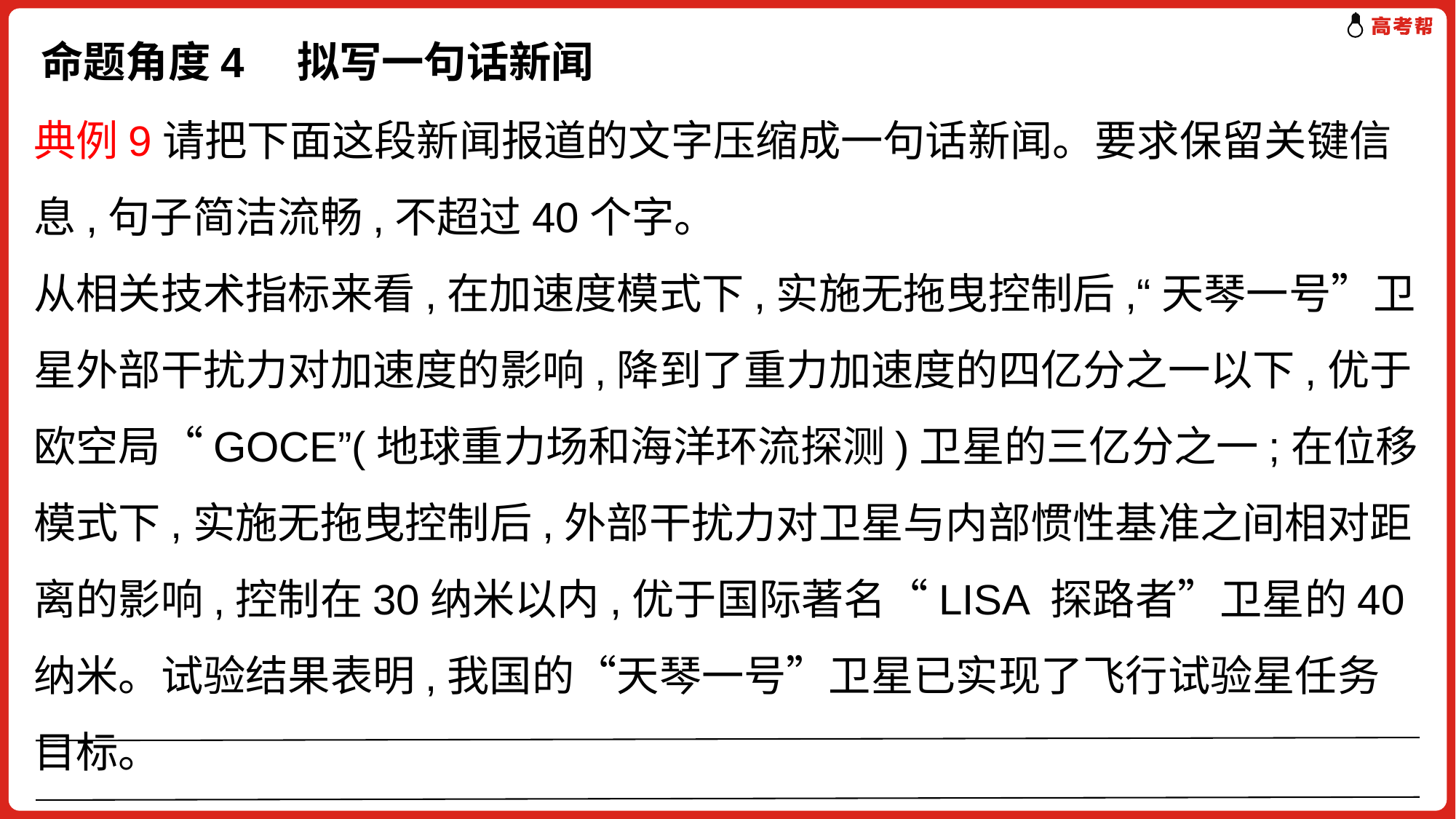

# 命题角度4　拟写一句话新闻
典例9请把下面这段新闻报道的文字压缩成一句话新闻。要求保留关键信息,句子简洁流畅,不超过40个字。
从相关技术指标来看,在加速度模式下,实施无拖曳控制后,“天琴一号”卫星外部干扰力对加速度的影响,降到了重力加速度的四亿分之一以下,优于欧空局“GOCE”(地球重力场和海洋环流探测)卫星的三亿分之一;在位移模式下,实施无拖曳控制后,外部干扰力对卫星与内部惯性基准之间相对距离的影响,控制在30纳米以内,优于国际著名“LISA 探路者”卫星的40纳米。试验结果表明,我国的“天琴一号”卫星已实现了飞行试验星任务目标。